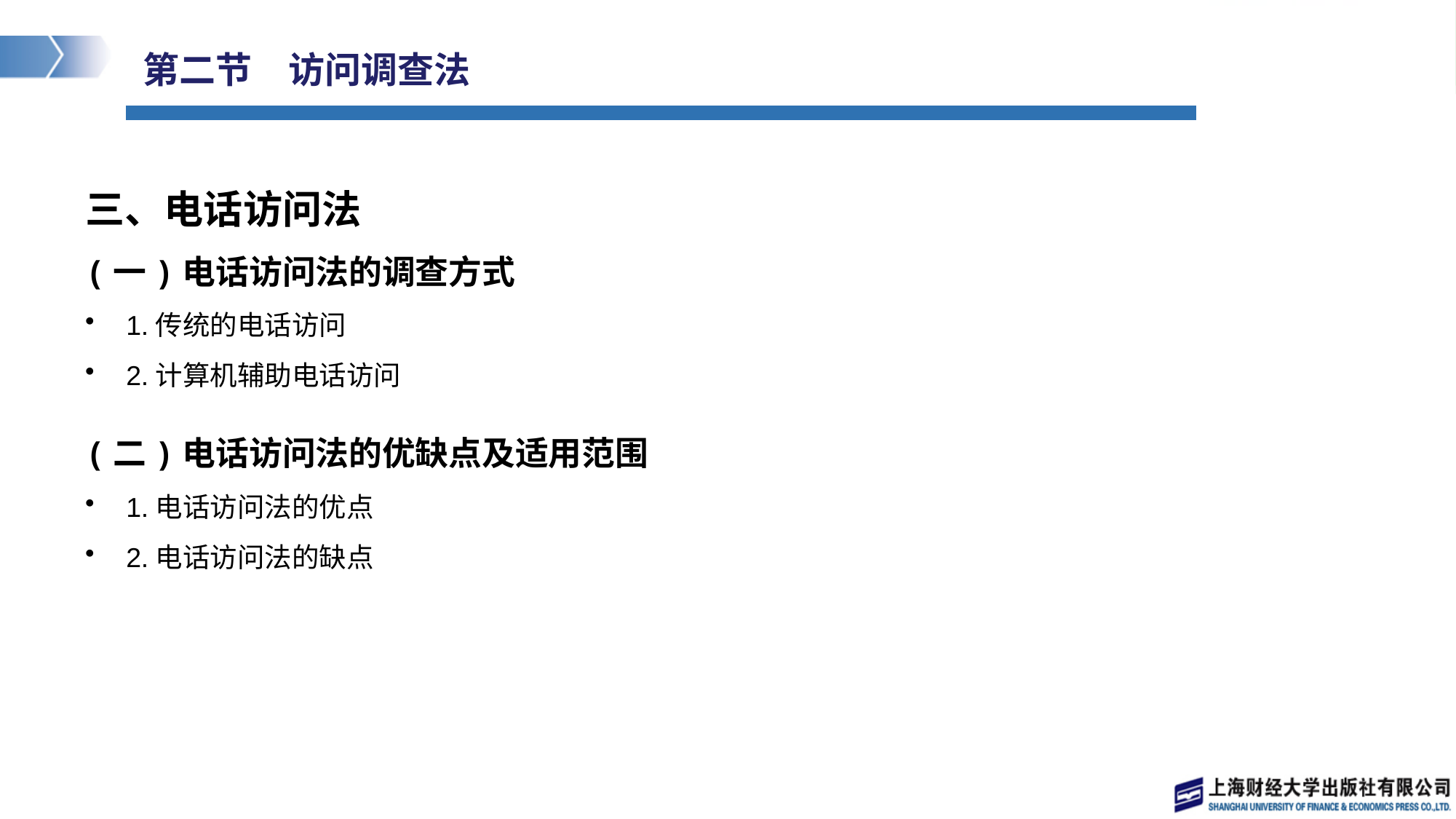

# 第二节　访问调查法
三、电话访问法
(一)电话访问法的调查方式
1.传统的电话访问
2.计算机辅助电话访问
(二)电话访问法的优缺点及适用范围
1.电话访问法的优点
2.电话访问法的缺点